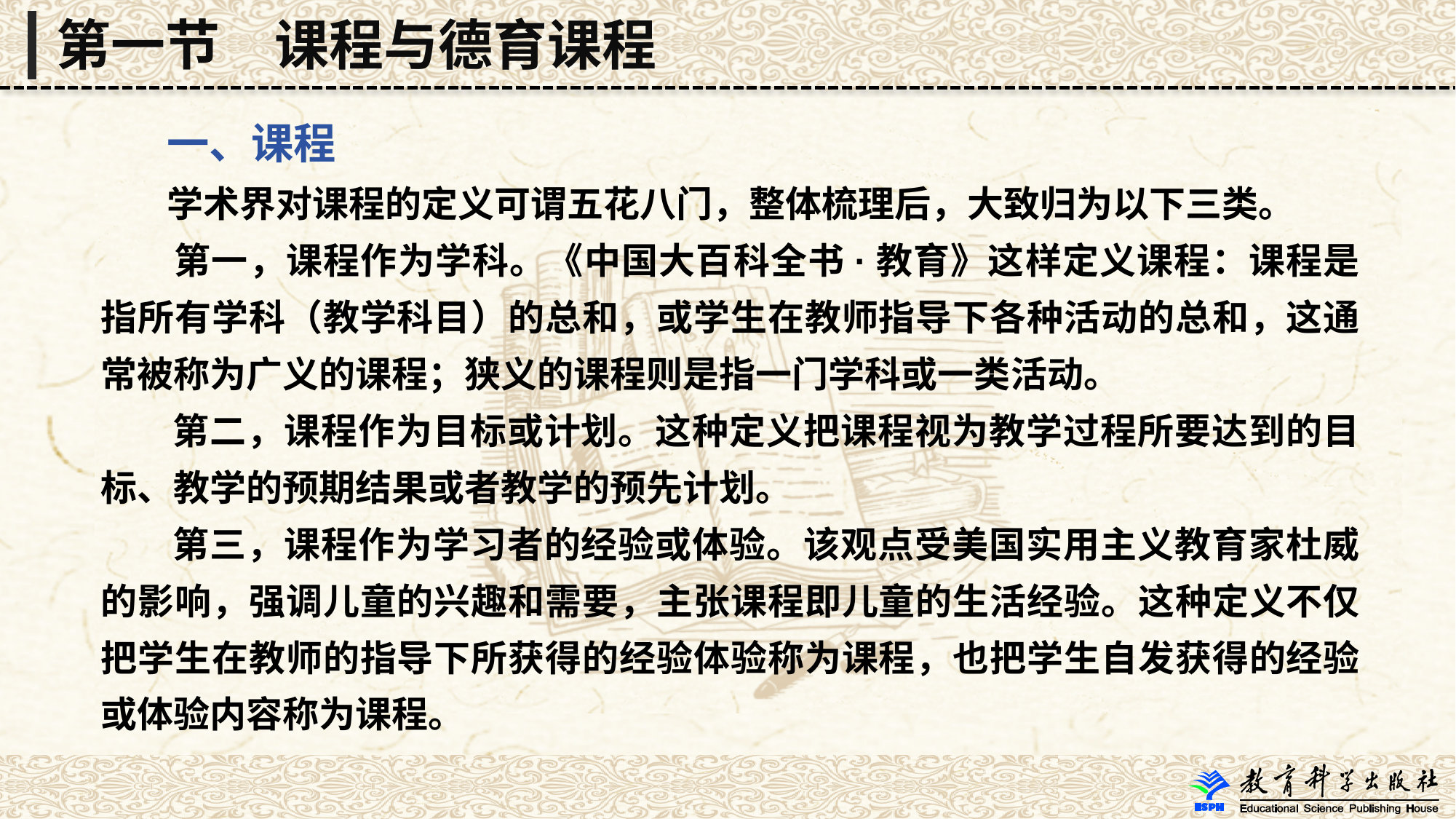

第一节　课程与德育课程
       一、课程
       学术界对课程的定义可谓五花八门，整体梳理后，大致归为以下三类。
       第一，课程作为学科。《中国大百科全书·教育》这样定义课程：课程是指所有学科（教学科目）的总和，或学生在教师指导下各种活动的总和，这通常被称为广义的课程；狭义的课程则是指一门学科或一类活动。
       第二，课程作为目标或计划。这种定义把课程视为教学过程所要达到的目标、教学的预期结果或者教学的预先计划。
       第三，课程作为学习者的经验或体验。该观点受美国实用主义教育家杜威的影响，强调儿童的兴趣和需要，主张课程即儿童的生活经验。这种定义不仅把学生在教师的指导下所获得的经验体验称为课程，也把学生自发获得的经验或体验内容称为课程。